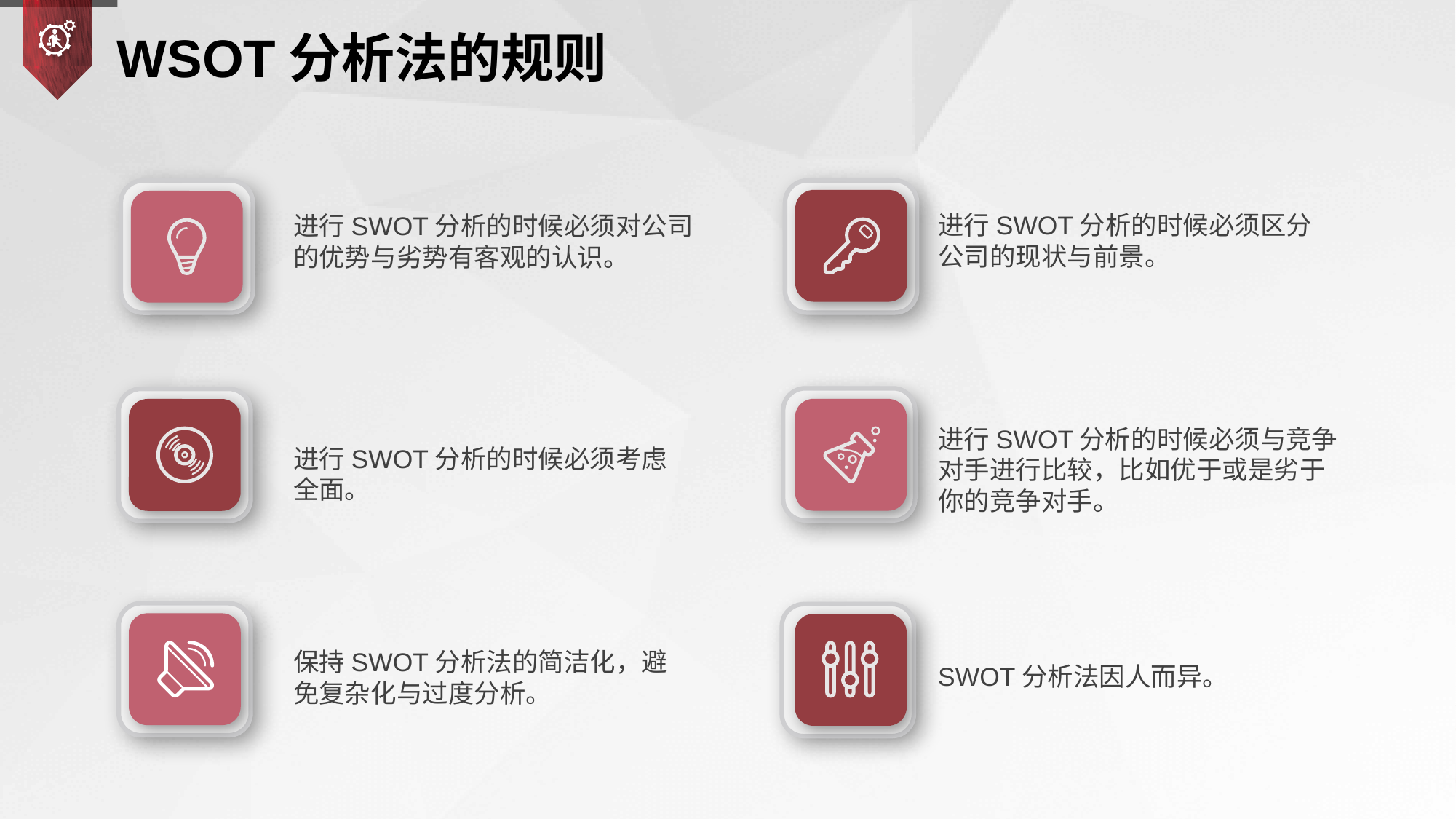

进行SWOT分析的时候必须区分公司的现状与前景。
进行SWOT分析的时候必须对公司的优势与劣势有客观的认识。

进行SWOT分析的时候必须与竞争对手进行比较，比如优于或是劣于你的竞争对手。
进行SWOT分析的时候必须考虑全面。

保持SWOT分析法的简洁化，避免复杂化与过度分析。
SWOT分析法因人而异。